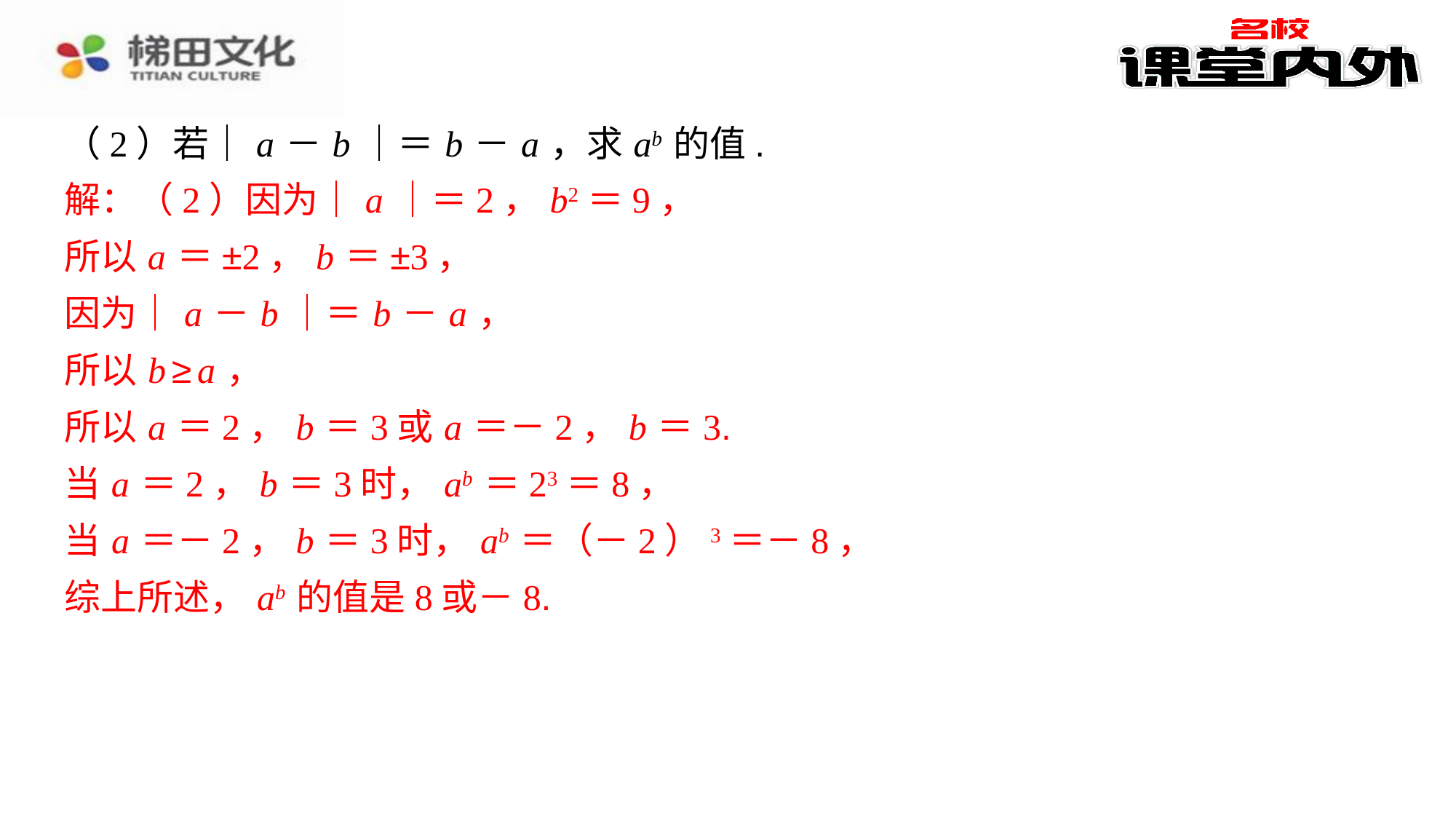

（2）若｜ a － b ｜＝ b － a ，求 ab 的值.
解：（2）因为｜ a ｜＝2， b2＝9，
所以 a ＝±2， b ＝±3，
因为｜ a － b ｜＝ b － a ，
所以 b ≥ a ，
所以 a ＝2， b ＝3或 a ＝－2， b ＝3.
当 a ＝2， b ＝3时， ab ＝23＝8，
当 a ＝－2， b ＝3时， ab ＝（－2）3＝－8，
综上所述， ab 的值是8或－8.
解：（2）因为｜ a ｜＝2， b2＝9，
所以 a ＝±2， b ＝±3，
因为｜ a － b ｜＝ b － a ，
所以 b ≥ a ，
所以 a ＝2， b ＝3或 a ＝－2， b ＝3.
当 a ＝2， b ＝3时， ab ＝23＝8，
当 a ＝－2， b ＝3时， ab ＝（－2）3＝－8，
综上所述， ab 的值是8或－8.